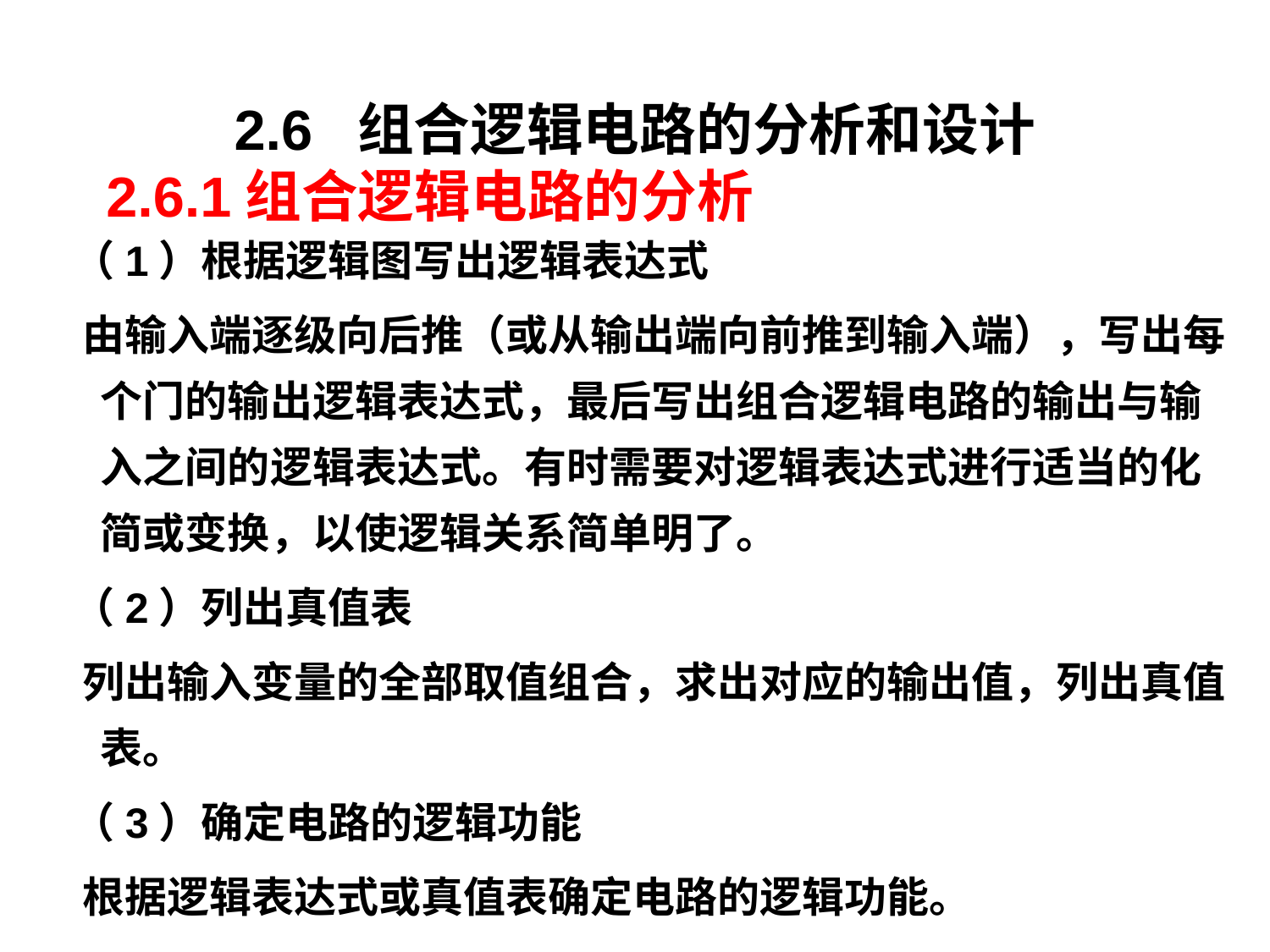

# 2.6  组合逻辑电路的分析和设计

2.6.1组合逻辑电路的分析
 （1）根据逻辑图写出逻辑表达式
  由输入端逐级向后推（或从输出端向前推到输入端），写出每个门的输出逻辑表达式，最后写出组合逻辑电路的输出与输入之间的逻辑表达式。有时需要对逻辑表达式进行适当的化简或变换，以使逻辑关系简单明了。
 （2）列出真值表
  列出输入变量的全部取值组合，求出对应的输出值，列出真值表。
 （3）确定电路的逻辑功能
  根据逻辑表达式或真值表确定电路的逻辑功能。